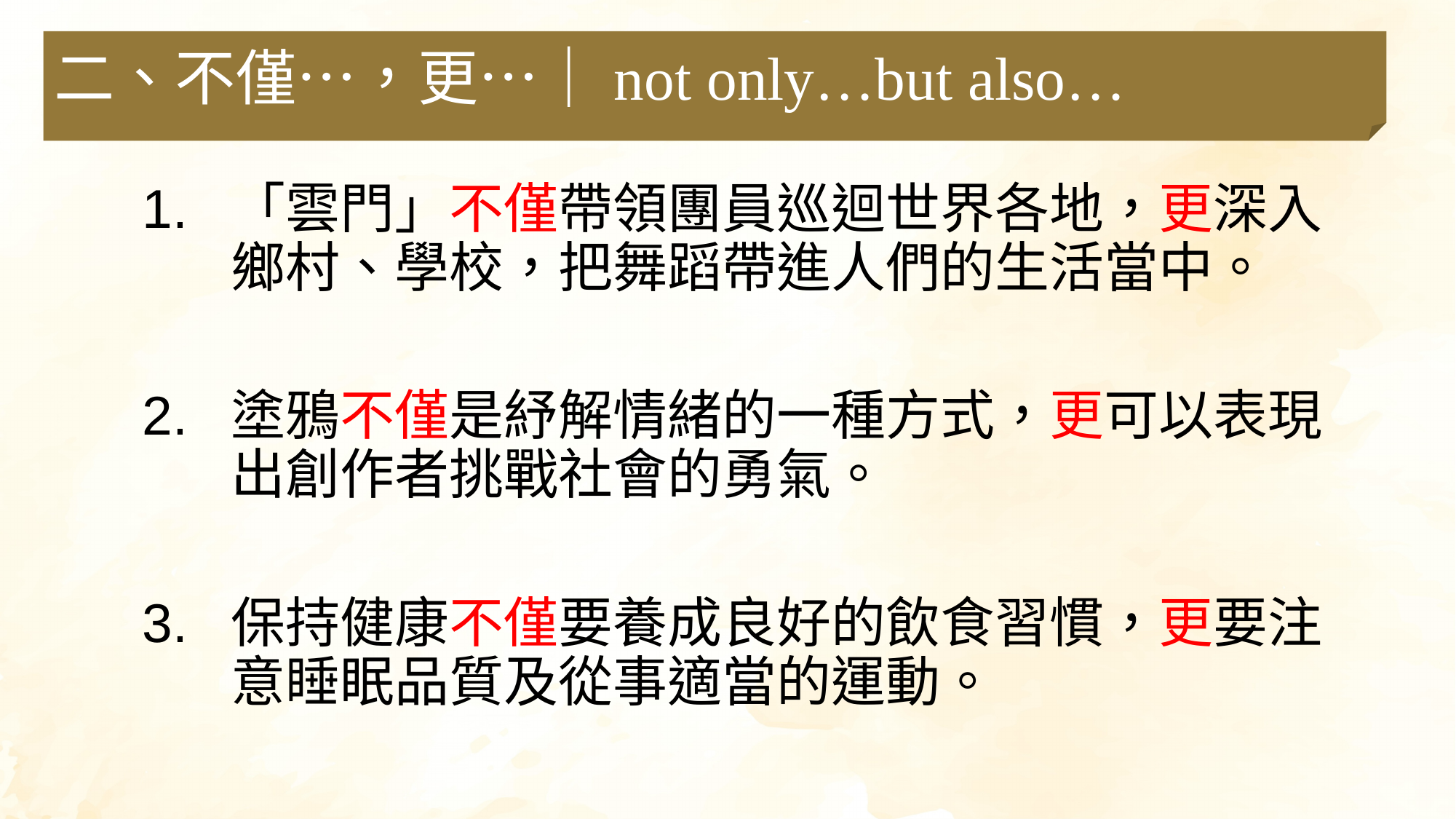

二、不僅…，更…｜not only…but also…
「雲門」不僅帶領團員巡迴世界各地，更深入鄉村、學校，把舞蹈帶進人們的生活當中。

塗鴉不僅是紓解情緒的一種方式，更可以表現出創作者挑戰社會的勇氣。

保持健康不僅要養成良好的飲食習慣，更要注意睡眠品質及從事適當的運動。